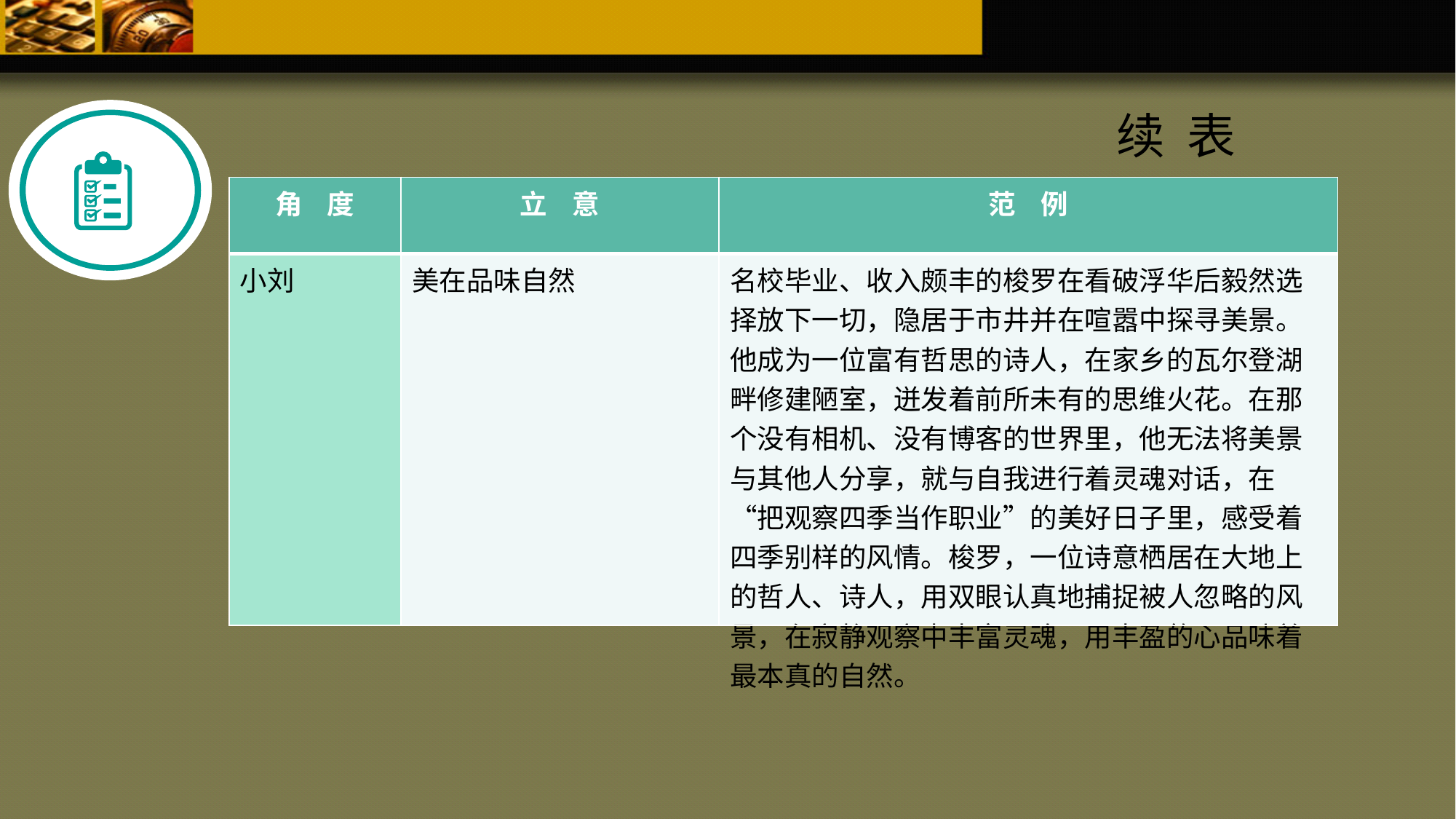

续  表

| 角 度 | 立 意 | 范 例 |
| --- | --- | --- |
| 小刘 | 美在品味自然 | 名校毕业、收入颇丰的梭罗在看破浮华后毅然选择放下一切，隐居于市井并在喧嚣中探寻美景。他成为一位富有哲思的诗人，在家乡的瓦尔登湖畔修建陋室，迸发着前所未有的思维火花。在那个没有相机、没有博客的世界里，他无法将美景与其他人分享，就与自我进行着灵魂对话，在“把观察四季当作职业”的美好日子里，感受着四季别样的风情。梭罗，一位诗意栖居在大地上的哲人、诗人，用双眼认真地捕捉被人忽略的风景，在寂静观察中丰富灵魂，用丰盈的心品味着最本真的自然。 |